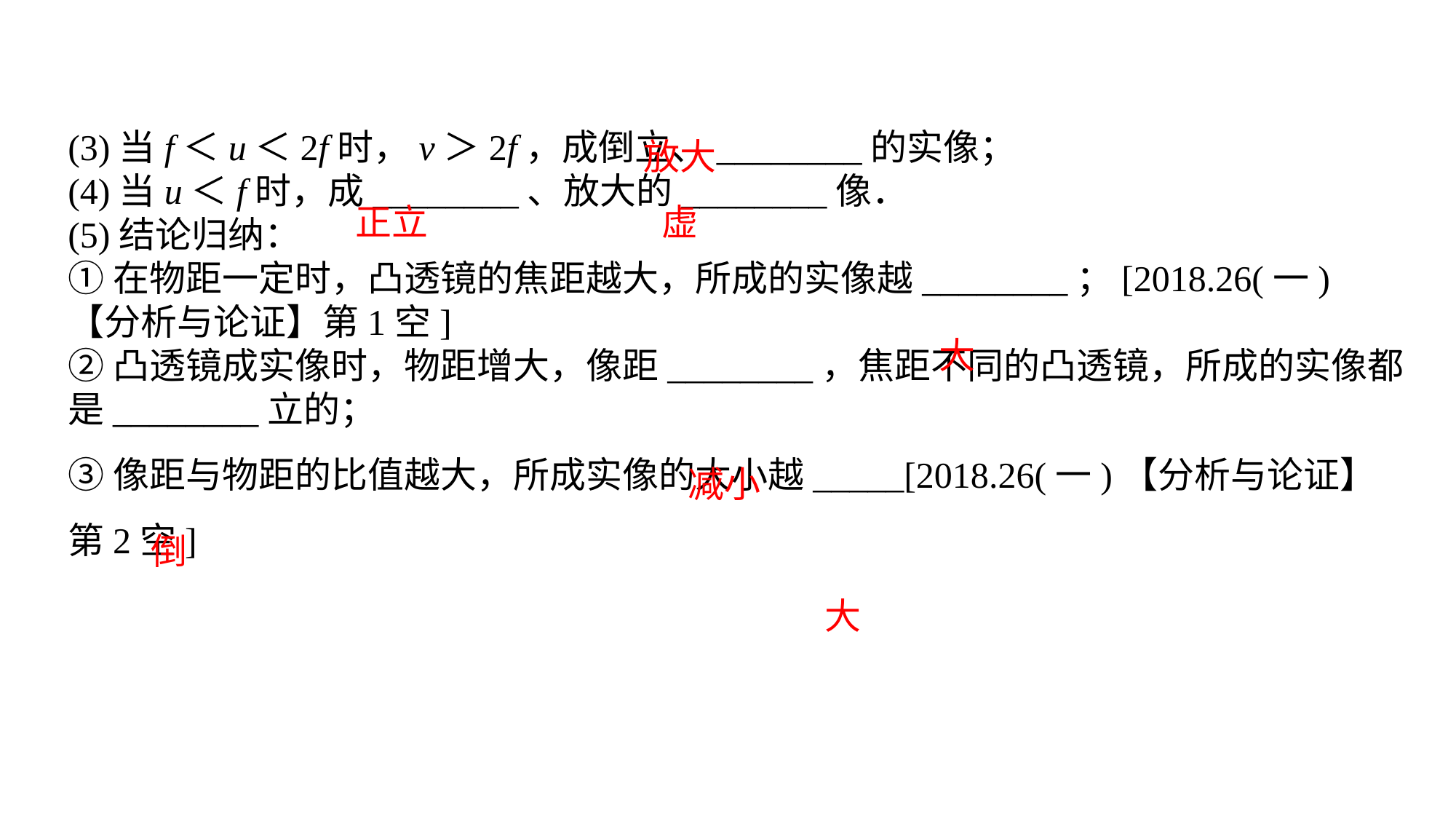

(3)当f＜u＜2f时，v＞2f，成倒立、________的实像；(4)当u＜f时，成________、放大的________像．(5)结论归纳：①在物距一定时，凸透镜的焦距越大，所成的实像越________；[2018.26(一)【分析与论证】第1空]②凸透镜成实像时，物距增大，像距________，焦距不同的凸透镜，所成的实像都是________立的；③像距与物距的比值越大，所成实像的大小越_____[2018.26(一)【分析与论证】第2空]
放大
正立
虚
大
减小
倒
大